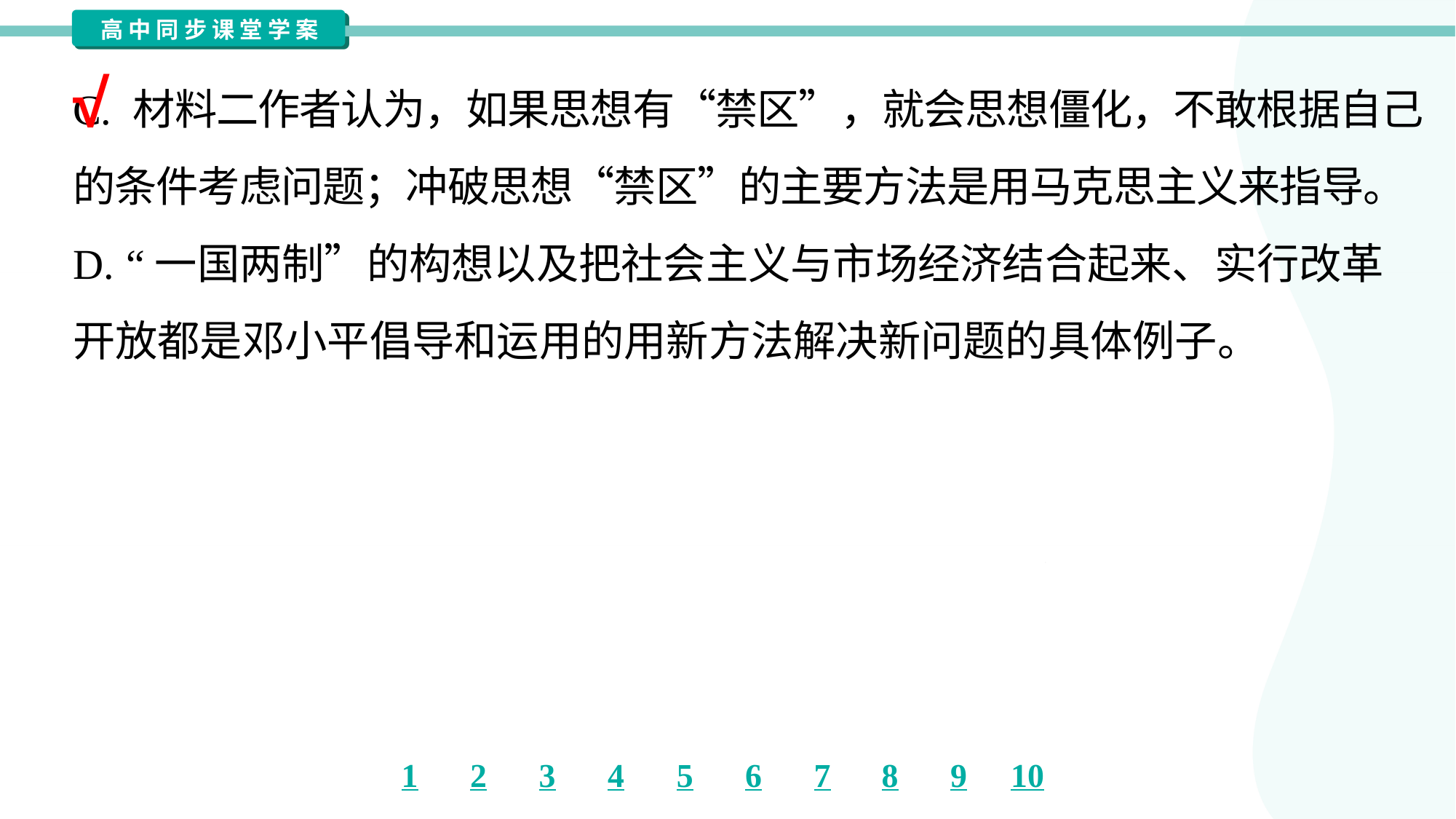

C. 材料二作者认为，如果思想有“禁区”，就会思想僵化，不敢根据自己
的条件考虑问题；冲破思想“禁区”的主要方法是用马克思主义来指导。
D. “一国两制”的构想以及把社会主义与市场经济结合起来、实行改革
开放都是邓小平倡导和运用的用新方法解决新问题的具体例子。
√